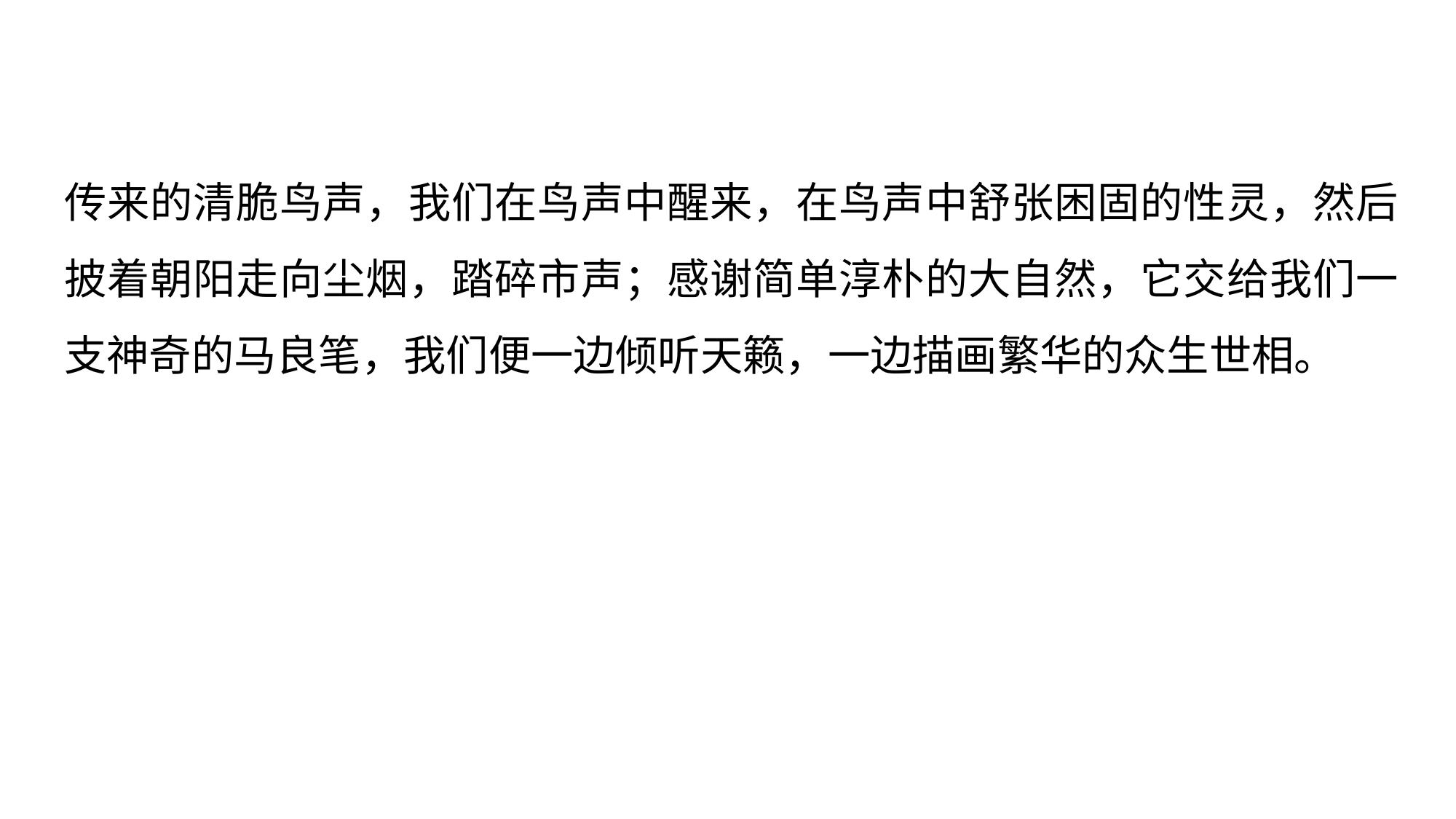

传来的清脆鸟声，我们在鸟声中醒来，在鸟声中舒张困固的性灵，然后披着朝阳走向尘烟，踏碎市声；感谢简单淳朴的大自然，它交给我们一支神奇的马良笔，我们便一边倾听天籁，一边描画繁华的众生世相。